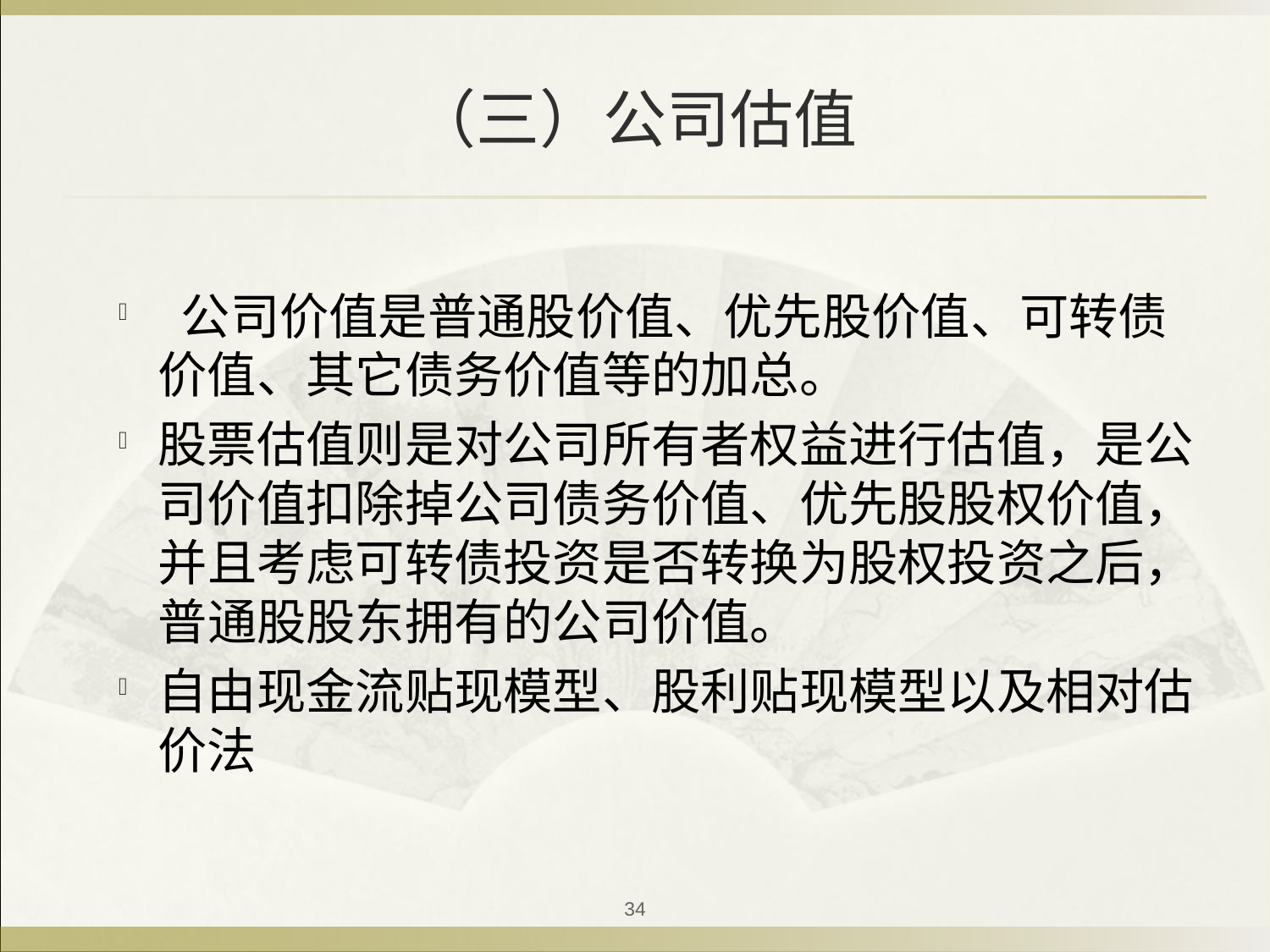

# （三）公司估值

 公司价值是普通股价值、优先股价值、可转债价值、其它债务价值等的加总。
股票估值则是对公司所有者权益进行估值，是公司价值扣除掉公司债务价值、优先股股权价值，并且考虑可转债投资是否转换为股权投资之后，普通股股东拥有的公司价值。
自由现金流贴现模型、股利贴现模型以及相对估价法

34